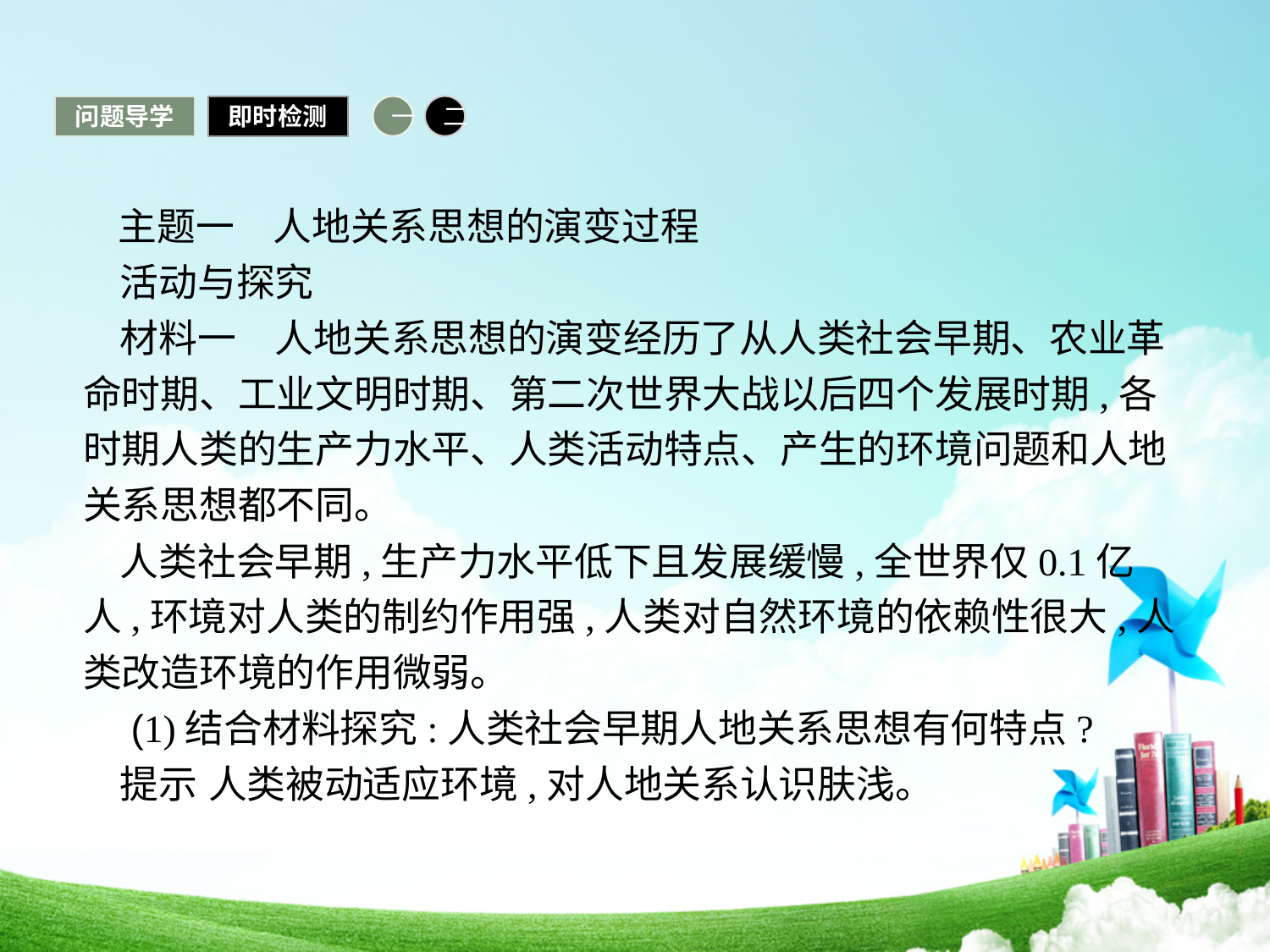

问题导学
即时检测
一
二
   主题一　人地关系思想的演变过程
活动与探究
材料一　人地关系思想的演变经历了从人类社会早期、农业革命时期、工业文明时期、第二次世界大战以后四个发展时期,各时期人类的生产力水平、人类活动特点、产生的环境问题和人地关系思想都不同。
人类社会早期,生产力水平低下且发展缓慢,全世界仅0.1亿人,环境对人类的制约作用强,人类对自然环境的依赖性很大,人类改造环境的作用微弱。
 (1)结合材料探究:人类社会早期人地关系思想有何特点?
提示 人类被动适应环境,对人地关系认识肤浅。